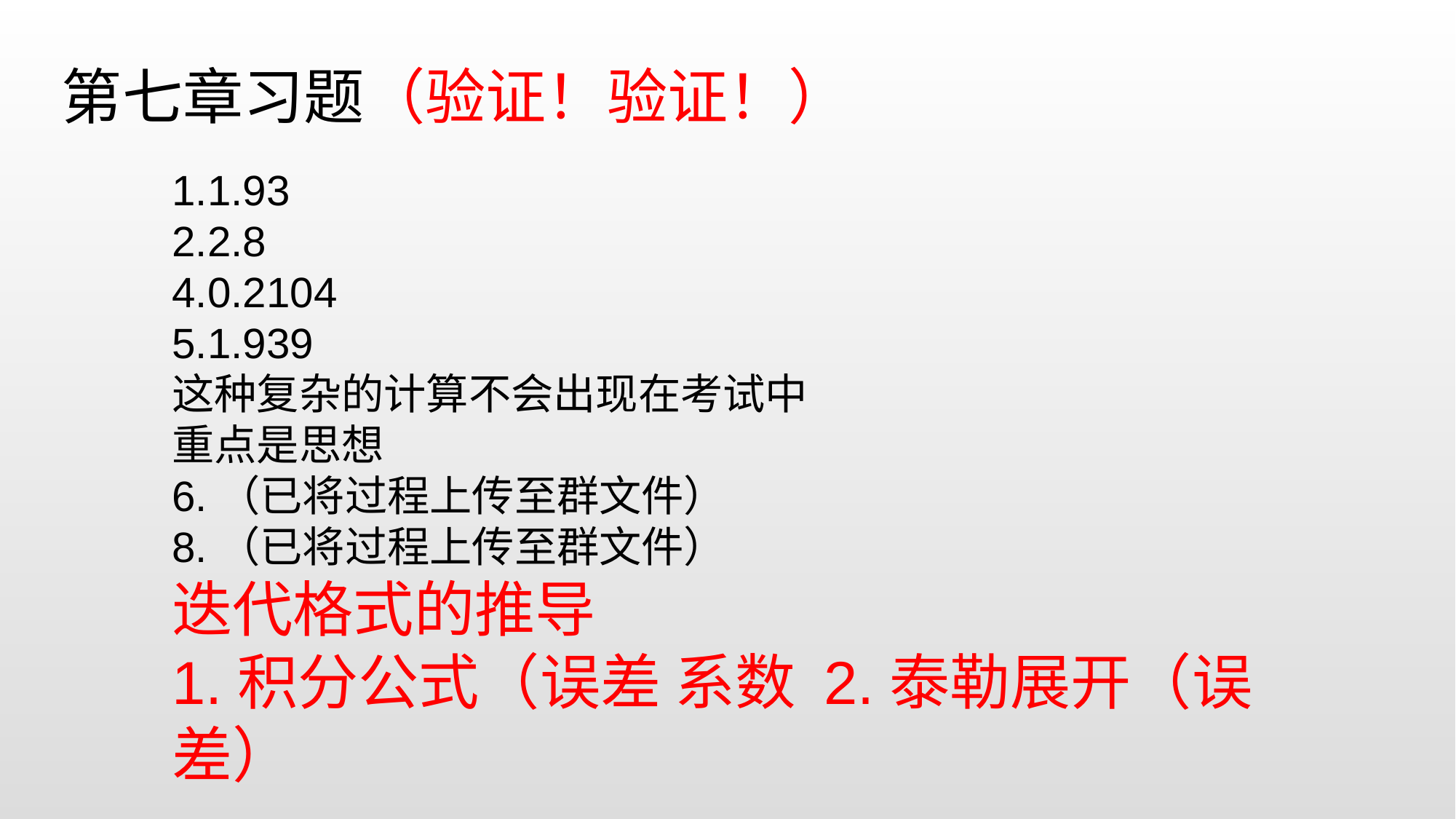

第七章习题（验证！验证！）
1.1.93
2.2.8
4.0.2104
5.1.939
这种复杂的计算不会出现在考试中
重点是思想
6.（已将过程上传至群文件）
8.（已将过程上传至群文件）
迭代格式的推导
1.积分公式（误差 系数 2.泰勒展开（误差）